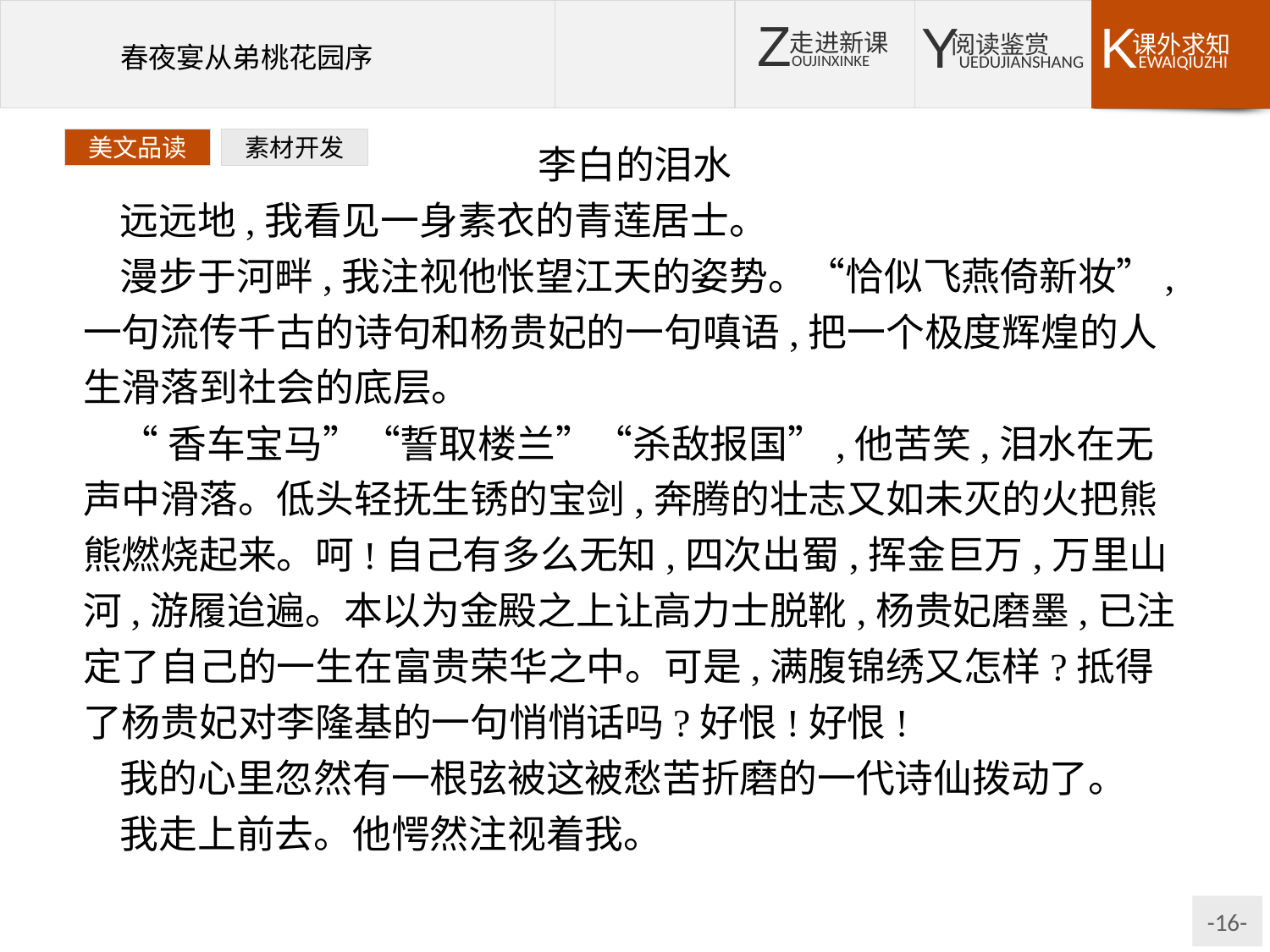

李白的泪水
远远地,我看见一身素衣的青莲居士。
漫步于河畔,我注视他怅望江天的姿势。“恰似飞燕倚新妆”,一句流传千古的诗句和杨贵妃的一句嗔语,把一个极度辉煌的人生滑落到社会的底层。
“香车宝马”“誓取楼兰”“杀敌报国”,他苦笑,泪水在无声中滑落。低头轻抚生锈的宝剑,奔腾的壮志又如未灭的火把熊熊燃烧起来。呵!自己有多么无知,四次出蜀,挥金巨万,万里山河,游履迨遍。本以为金殿之上让高力士脱靴,杨贵妃磨墨,已注定了自己的一生在富贵荣华之中。可是,满腹锦绣又怎样?抵得了杨贵妃对李隆基的一句悄悄话吗?好恨!好恨!
我的心里忽然有一根弦被这被愁苦折磨的一代诗仙拨动了。
我走上前去。他愕然注视着我。
美文品读
素材开发